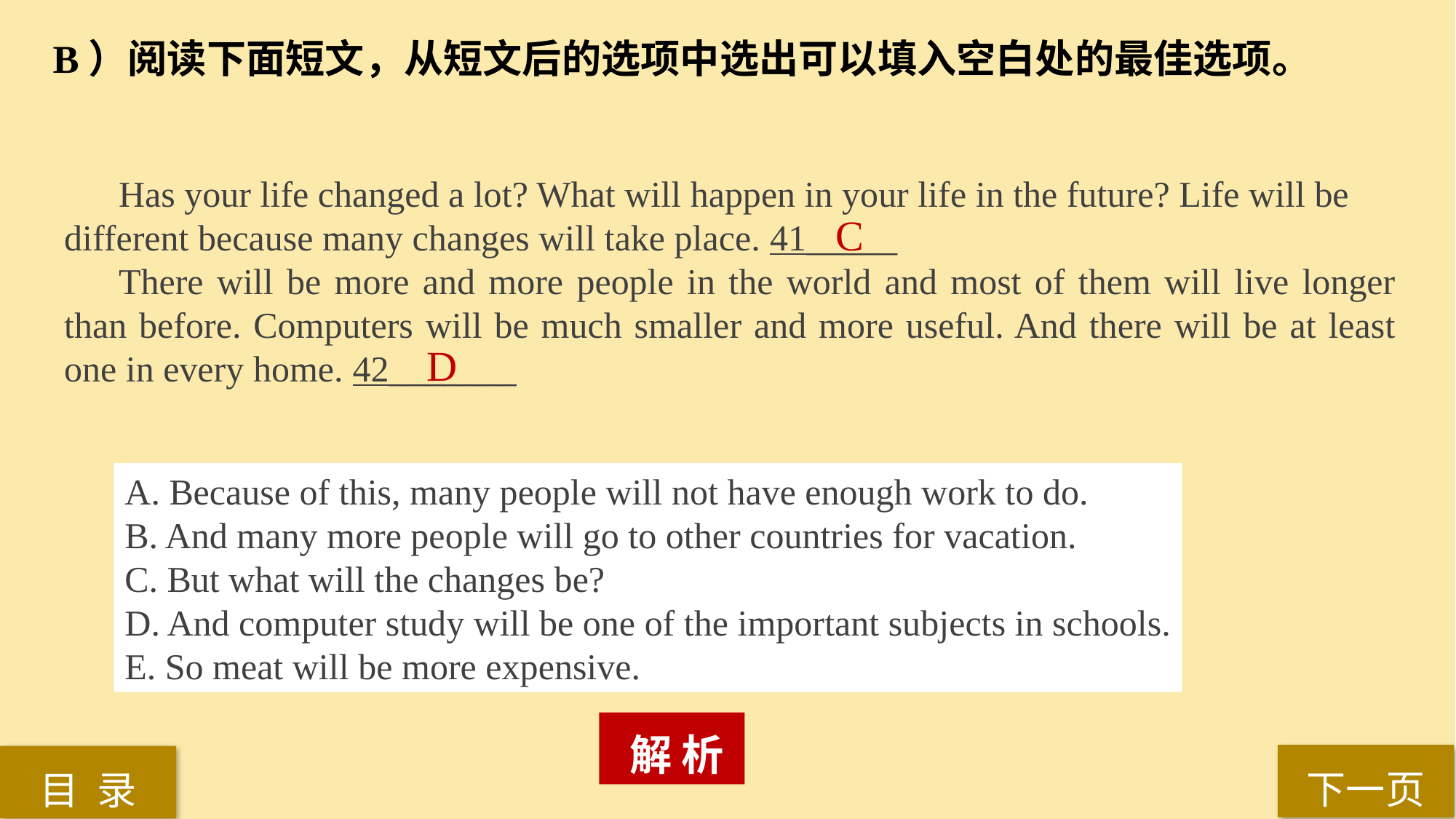

B）阅读下面短文，从短文后的选项中选出可以填入空白处的最佳选项。
      Has your life changed a lot? What will happen in your life in the future? Life will be
different because many changes will take place. 41_____
There will be more and more people in the world and most of them will live longer than before. Computers will be much smaller and more useful. And there will be at least one in every home. 42_______
C
D
A. Because of this, many people will not have enough work to do.
B. And many more people will go to other countries for vacation.
C. But what will the changes be?
D. And computer study will be one of the important subjects in schools.
E. So meat will be more expensive.
 解 析